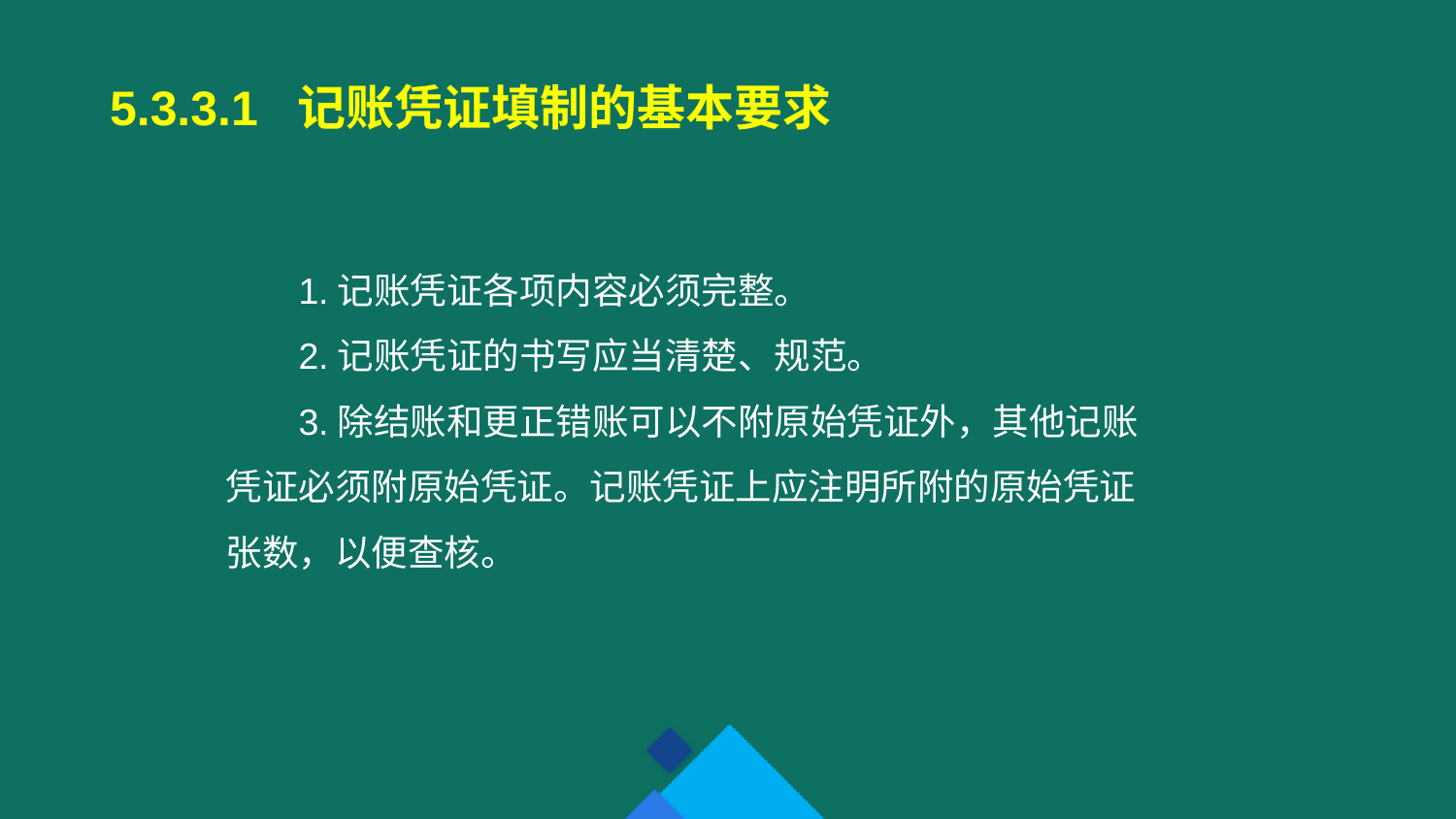

5.3.3.1  记账凭证填制的基本要求
1.记账凭证各项内容必须完整。
2.记账凭证的书写应当清楚、规范。
3.除结账和更正错账可以不附原始凭证外，其他记账凭证必须附原始凭证。记账凭证上应注明所附的原始凭证张数，以便查核。